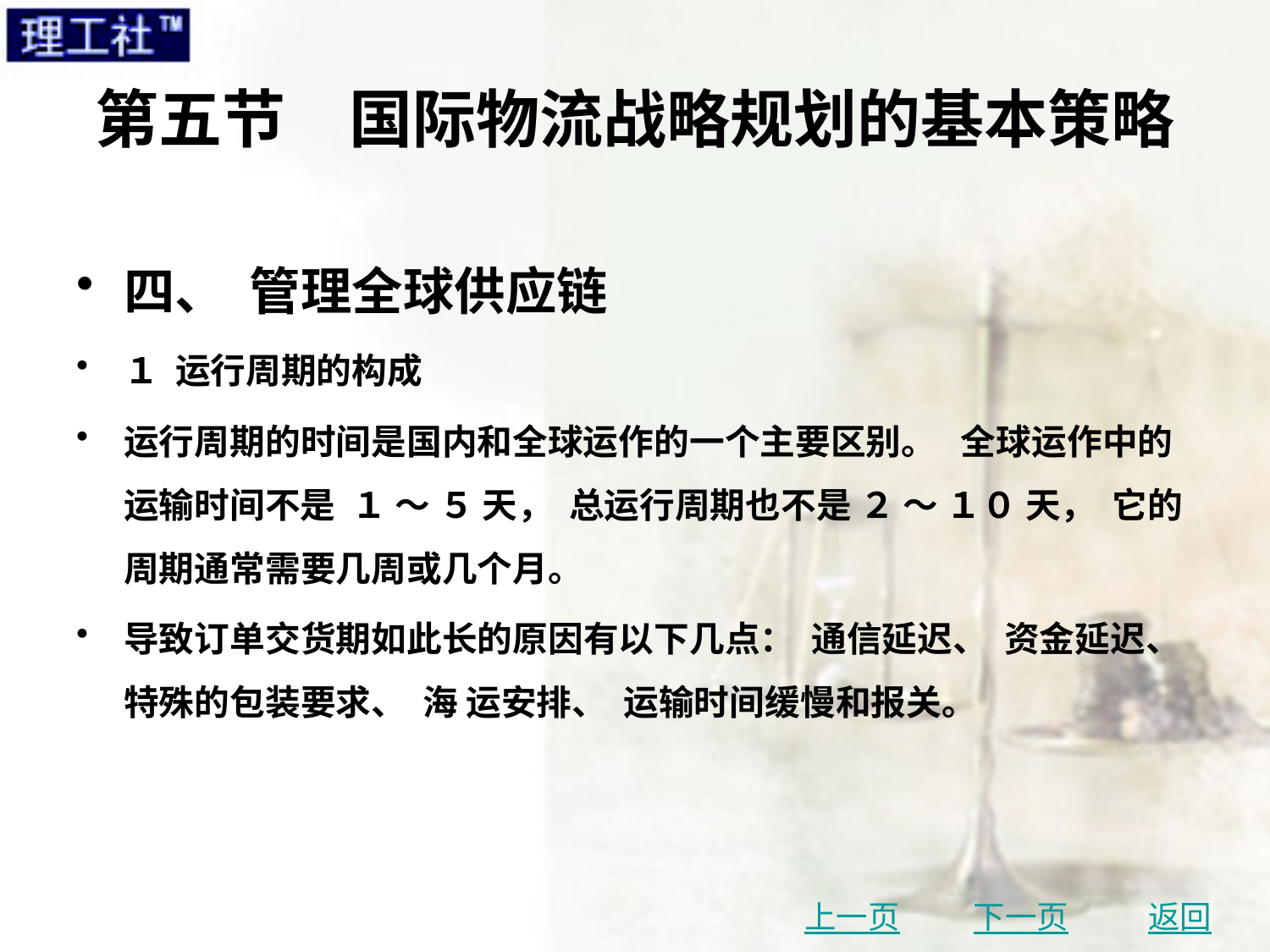

# 第五节　国际物流战略规划的基本策略
四、  管理全球供应链
１  运行周期的构成
运行周期的时间是国内和全球运作的一个主要区别。   全球运作中的运输时间不是  １ ～ ５ 天，  总运行周期也不是 ２ ～ １０ 天，  它的周期通常需要几周或几个月。
导致订单交货期如此长的原因有以下几点：  通信延迟、  资金延迟、  特殊的包装要求、  海 运安排、  运输时间缓慢和报关。

上一页
下一页
返回